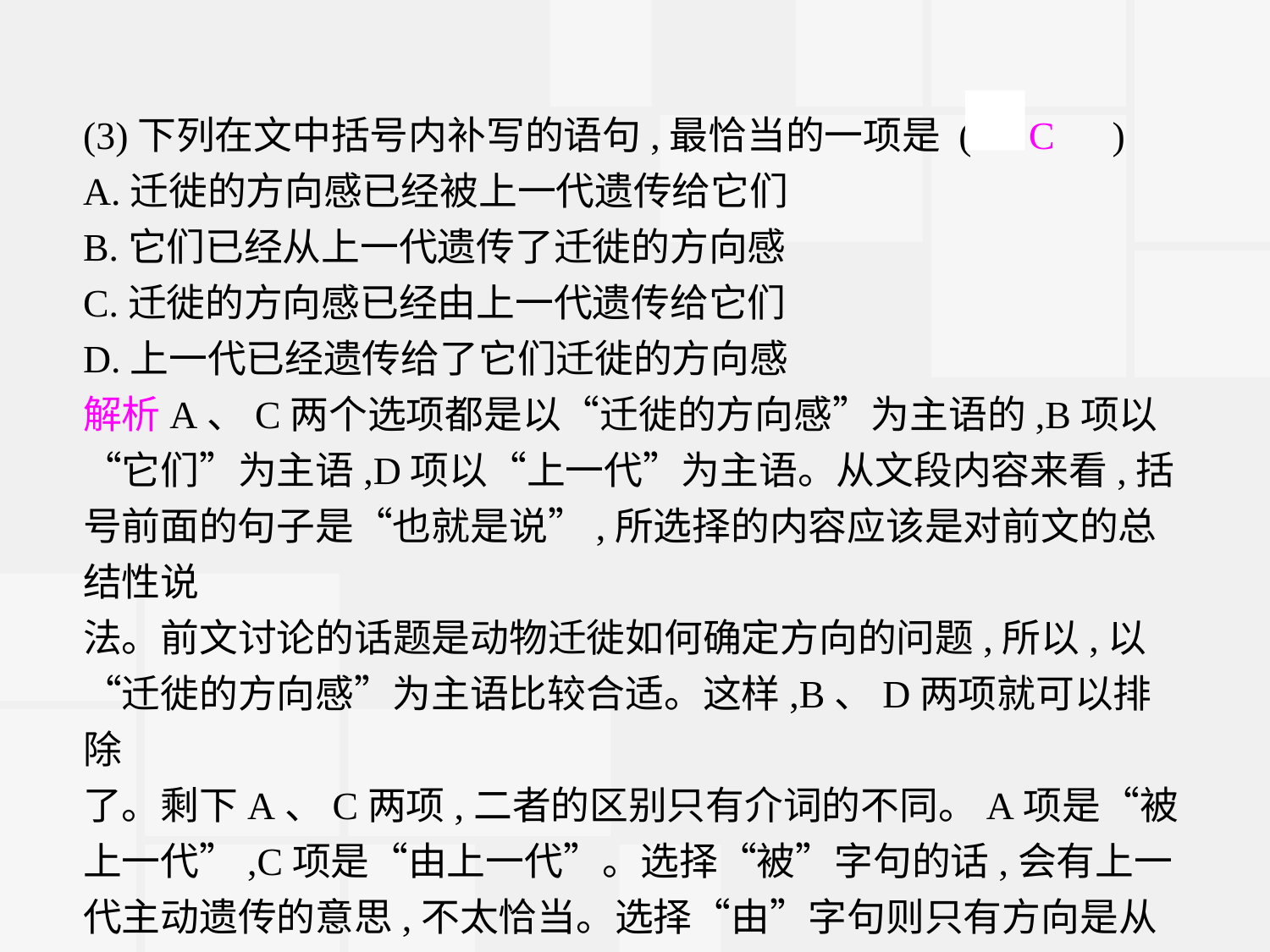

(3)下列在文中括号内补写的语句,最恰当的一项是 (　C　)
A.迁徙的方向感已经被上一代遗传给它们
B.它们已经从上一代遗传了迁徙的方向感
C.迁徙的方向感已经由上一代遗传给它们
D.上一代已经遗传给了它们迁徙的方向感
解析A、C两个选项都是以“迁徙的方向感”为主语的,B项以“它们”为主语,D项以“上一代”为主语。从文段内容来看,括号前面的句子是“也就是说”,所选择的内容应该是对前文的总结性说
法。前文讨论的话题是动物迁徙如何确定方向的问题,所以,以“迁徙的方向感”为主语比较合适。这样,B、D两项就可以排除
了。剩下A、C两项,二者的区别只有介词的不同。A项是“被上一代”,C项是“由上一代”。选择“被”字句的话,会有上一代主动遗传的意思,不太恰当。选择“由”字句则只有方向是从上一代到下一代的含义,比较合适。所以正确选项是C项。